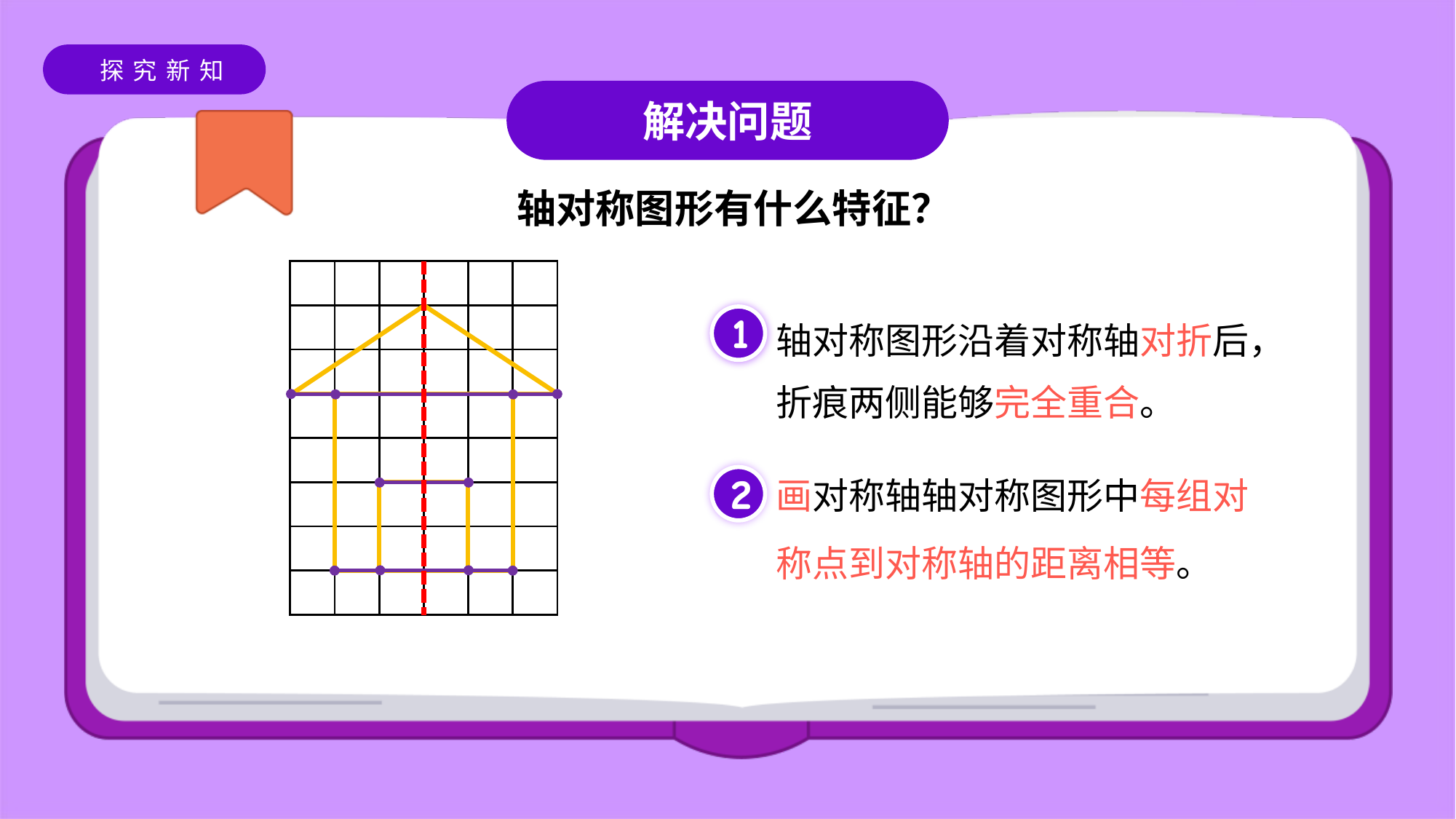

解决问题
轴对称图形有什么特征？
|  |  |  |  |  |  |
| --- | --- | --- | --- | --- | --- |
|  |  |  |  |  |  |
|  |  |  |  |  |  |
|  |  |  |  |  |  |
|  |  |  |  |  |  |
|  |  |  |  |  |  |
|  |  |  |  |  |  |
|  |  |  |  |  |  |
轴对称图形沿着对称轴对折后，
1
折痕两侧能够完全重合。
2
画对称轴轴对称图形中每组对
称点到对称轴的距离相等。